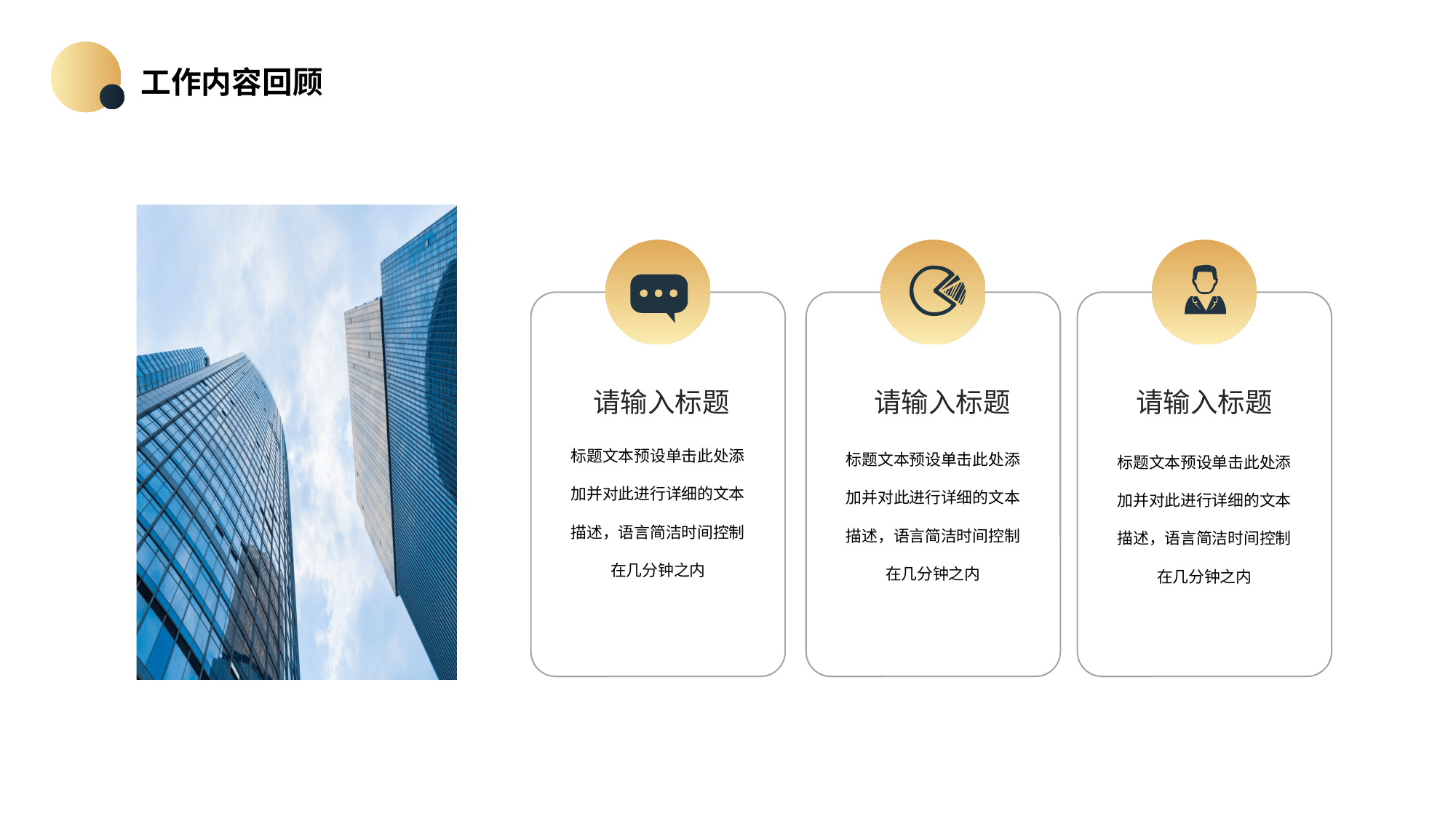

工作内容回顾

请输入标题

请输入标题

请输入标题

标题文本预设单击此处添加并对此进行详细的文本描述，语言简洁时间控制在几分钟之内
标题文本预设单击此处添加并对此进行详细的文本描述，语言简洁时间控制在几分钟之内
标题文本预设单击此处添加并对此进行详细的文本描述，语言简洁时间控制在几分钟之内